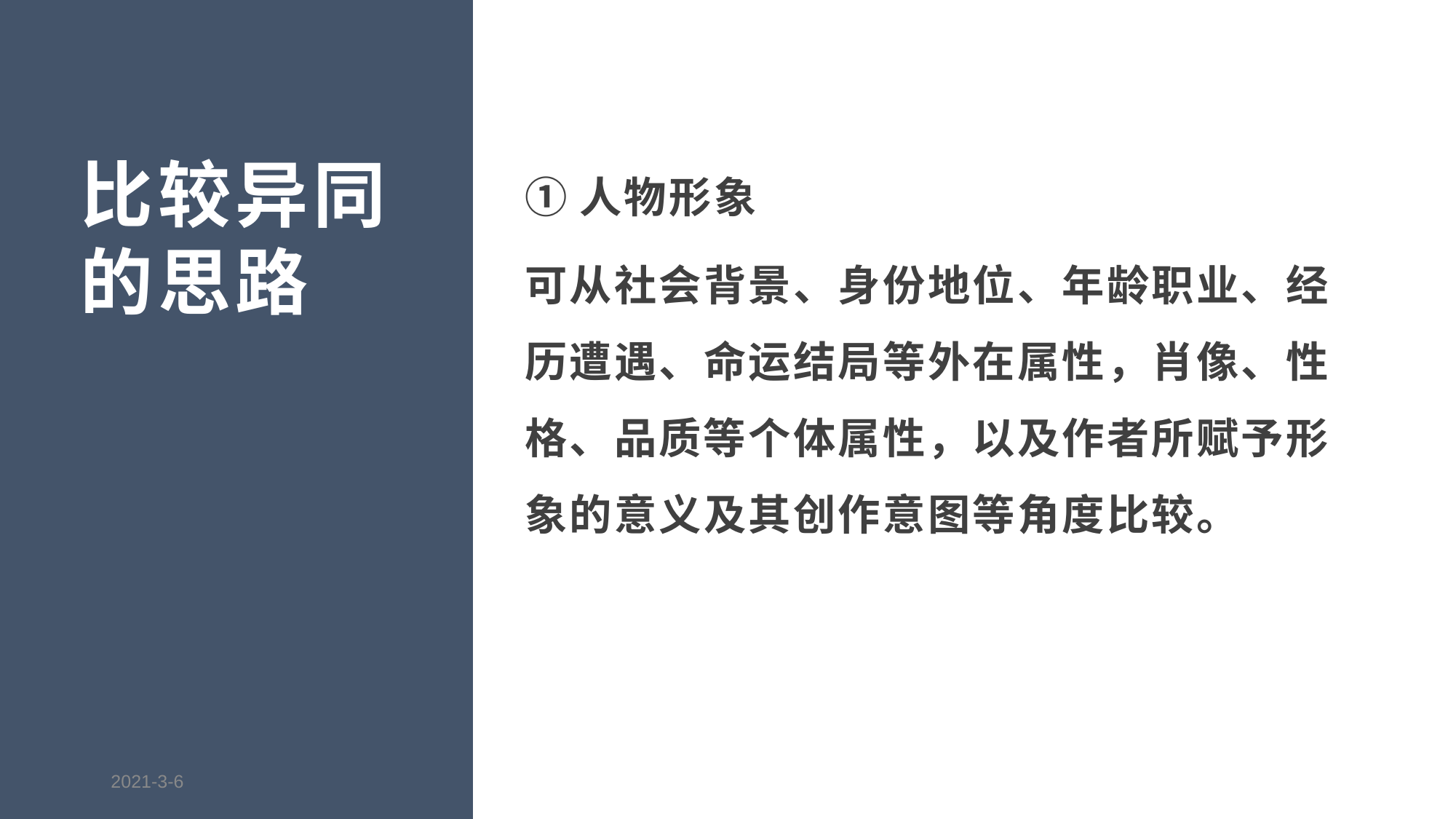

①人物形象
可从社会背景、身份地位、年龄职业、经历遭遇、命运结局等外在属性，肖像、性格、品质等个体属性，以及作者所赋予形象的意义及其创作意图等角度比较。

比较异同的思路
2021-3-6